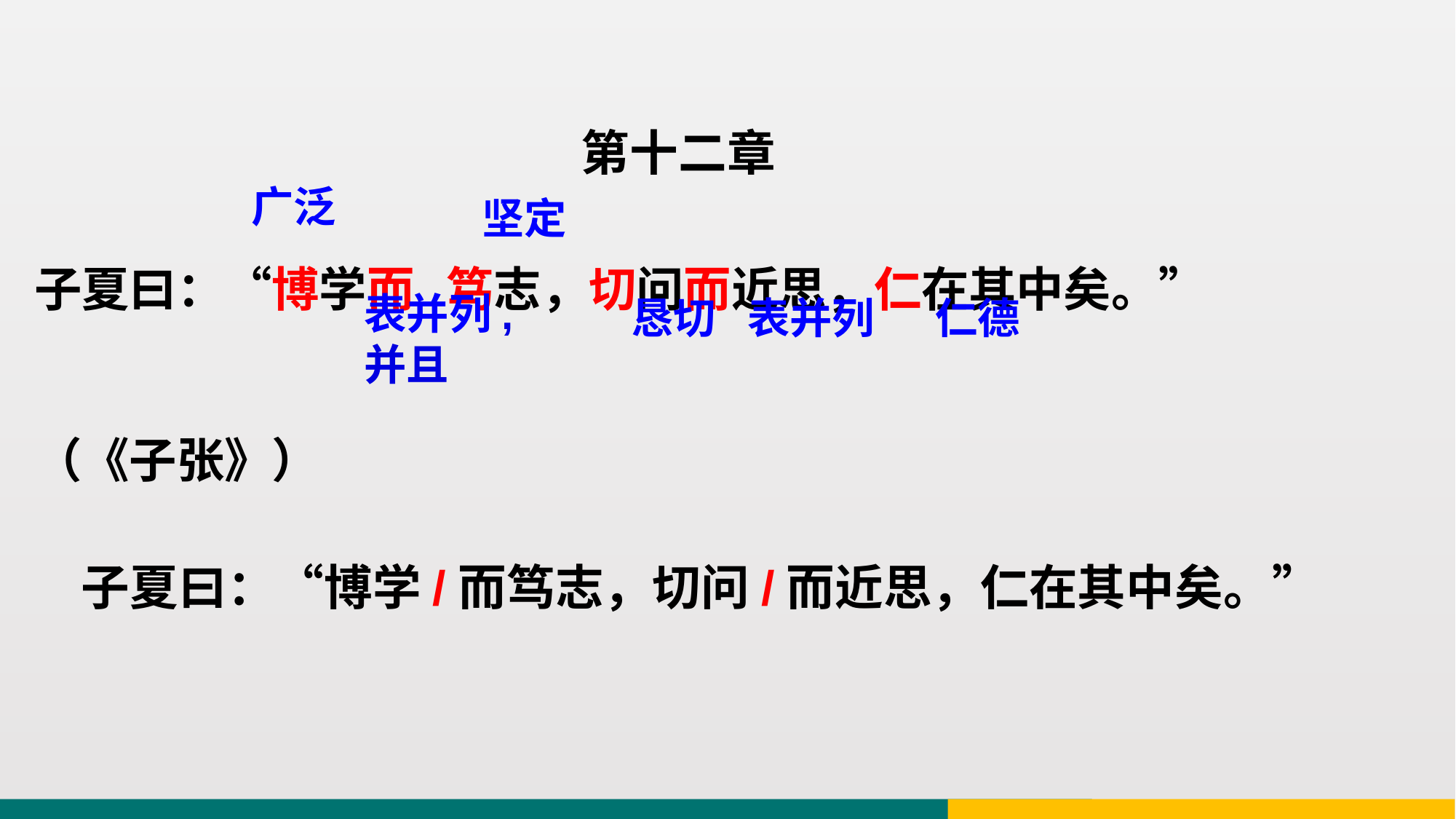

第十二章
子夏曰：“博学而   笃志，切问而近思，仁在其中矣。”（《子张》）

广泛
坚定
表并列,并且
恳切
表并列
仁德
子夏曰：“博学/而笃志，切问/而近思，仁在其中矣。”